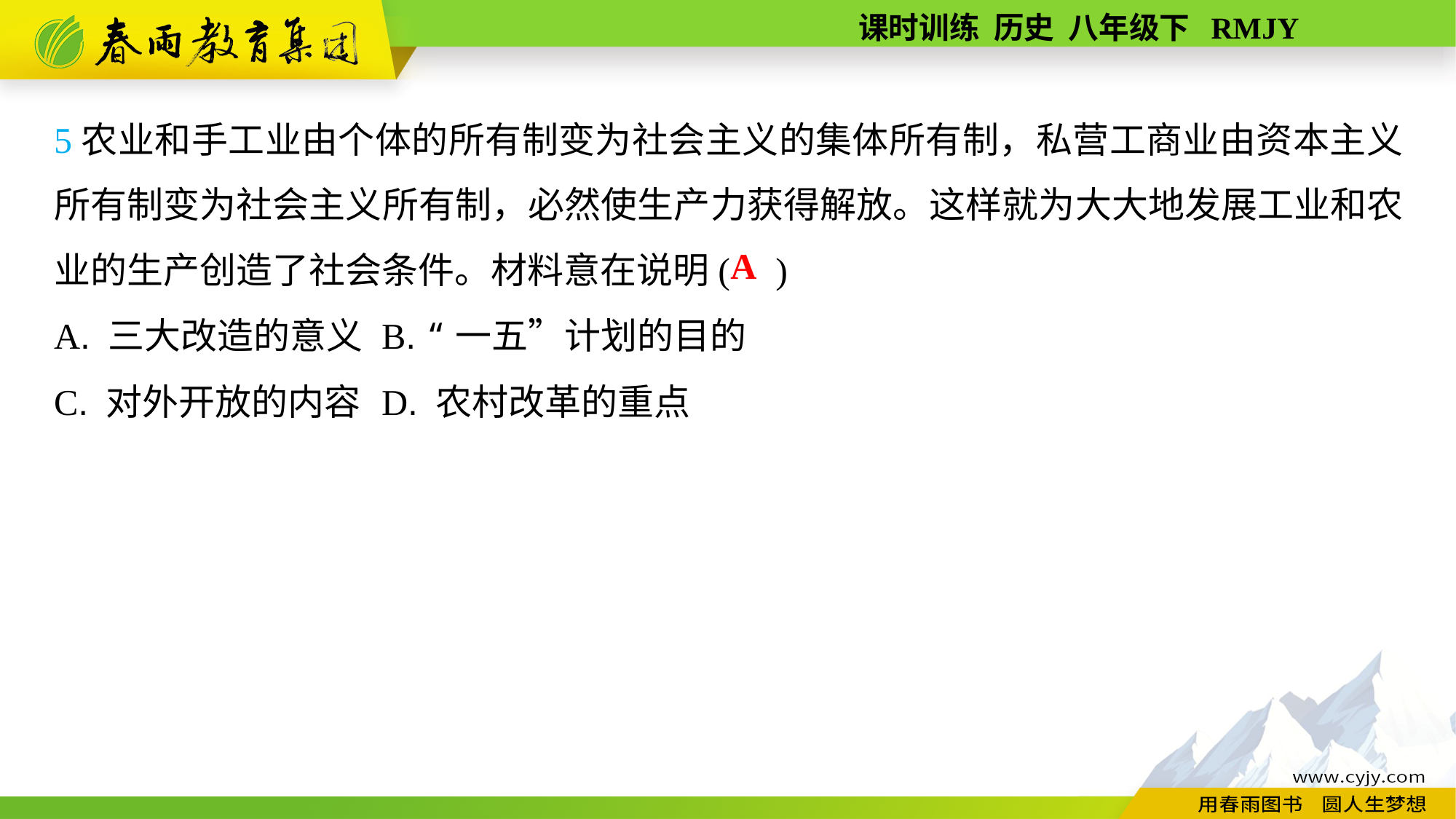

5农业和手工业由个体的所有制变为社会主义的集体所有制，私营工商业由资本主义所有制变为社会主义所有制，必然使生产力获得解放。这样就为大大地发展工业和农业的生产创造了社会条件。材料意在说明(     )
A. 三大改造的意义	B. “一五”计划的目的
C. 对外开放的内容	D. 农村改革的重点
A